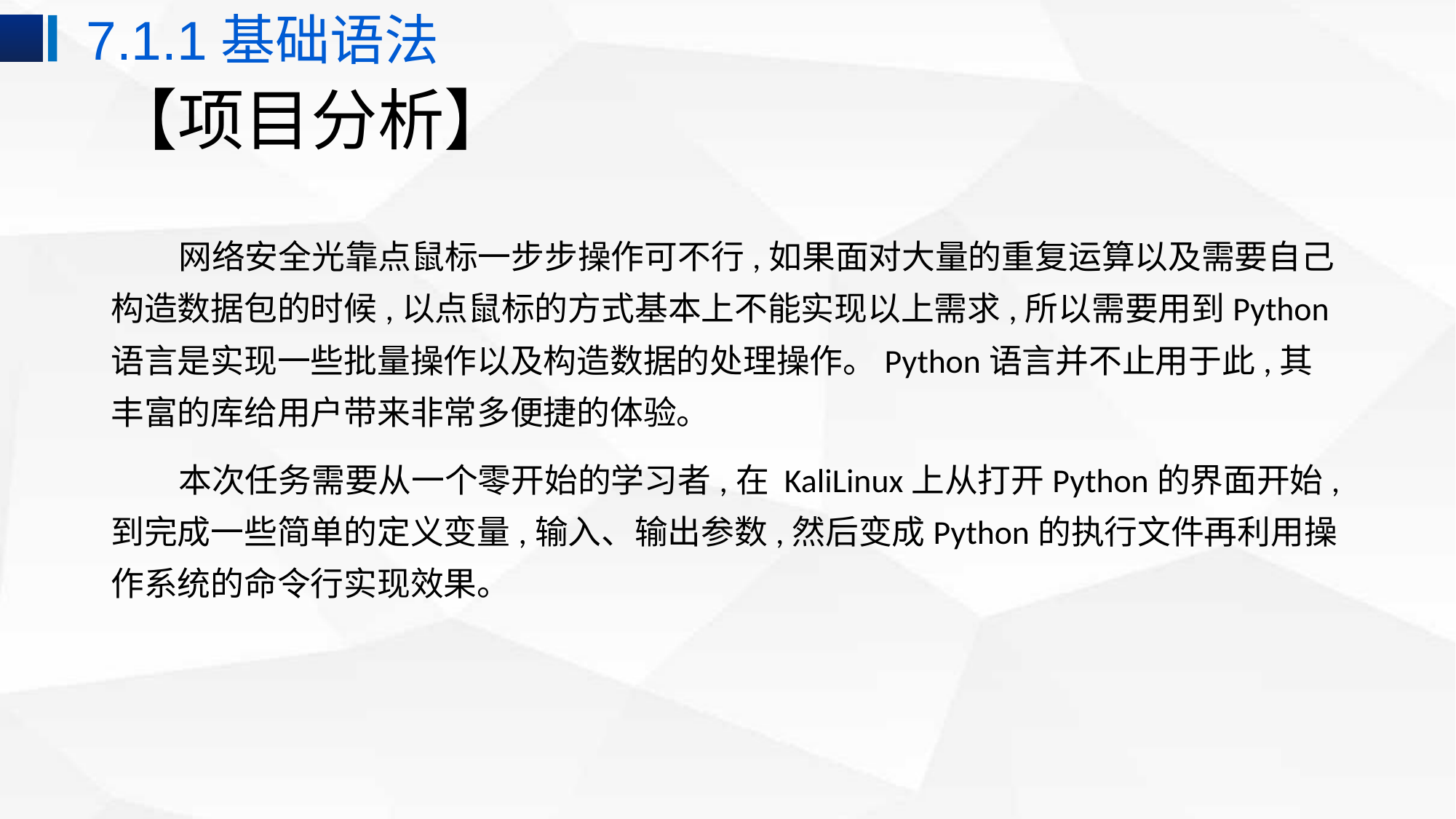

7.1.1基础语法

# 【项目分析】
        网络安全光靠点鼠标一步步操作可不行,如果面对大量的重复运算以及需要自己构造数据包的时候,以点鼠标的方式基本上不能实现以上需求,所以需要用到Python语言是实现一些批量操作以及构造数据的处理操作。Python语言并不止用于此,其丰富的库给用户带来非常多便捷的体验。
        本次任务需要从一个零开始的学习者,在 KaliLinux上从打开Python的界面开始,到完成一些简单的定义变量,输入、输出参数,然后变成Python的执行文件再利用操作系统的命令行实现效果。